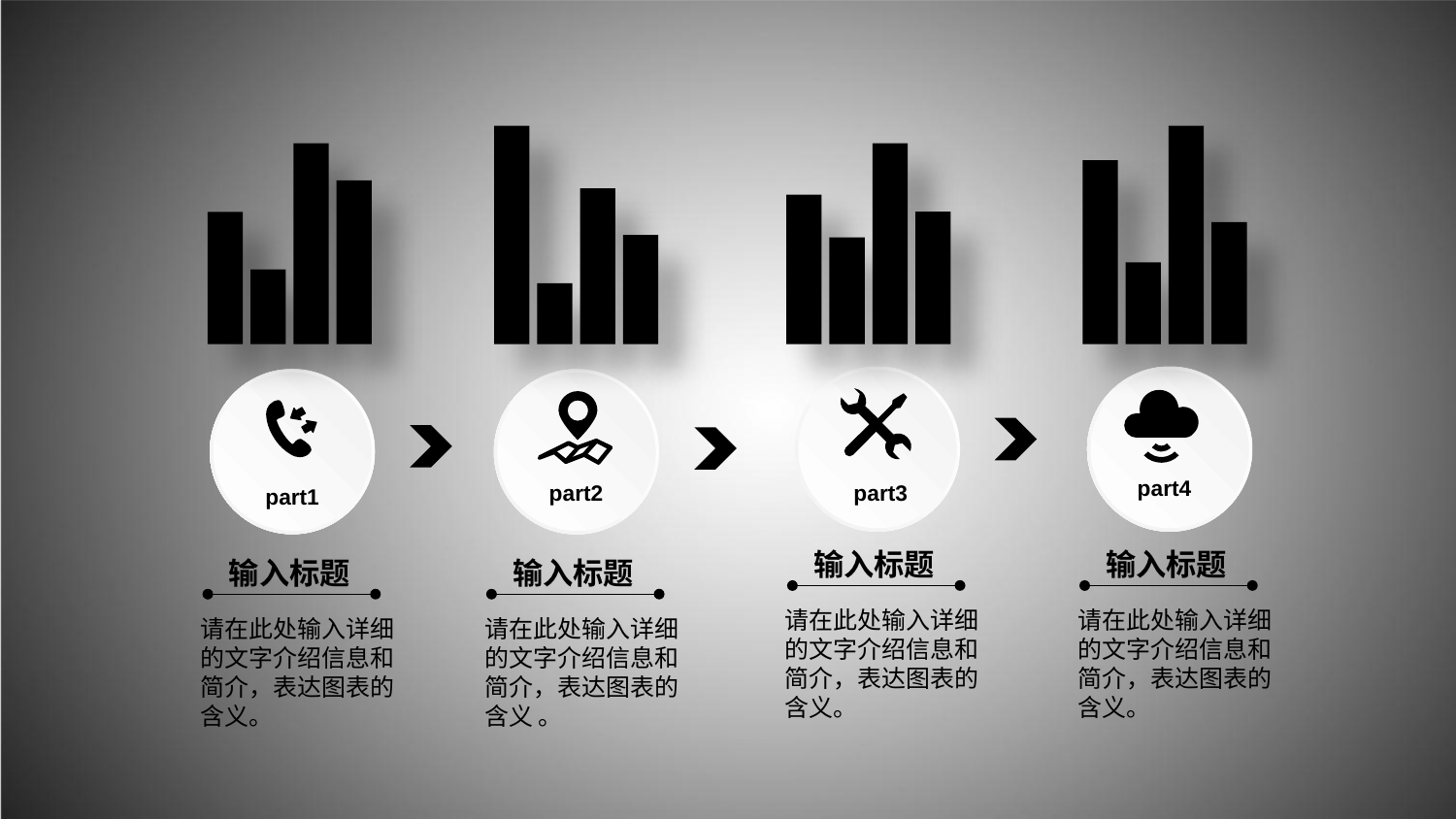

part4
part2
part3
part1
输入标题
输入标题
输入标题
输入标题

请在此处输入详细的文字介绍信息和简介，表达图表的含义。
请在此处输入详细的文字介绍信息和简介，表达图表的含义。
请在此处输入详细的文字介绍信息和简介，表达图表的含义。
请在此处输入详细的文字介绍信息和简介，表达图表的含义 。